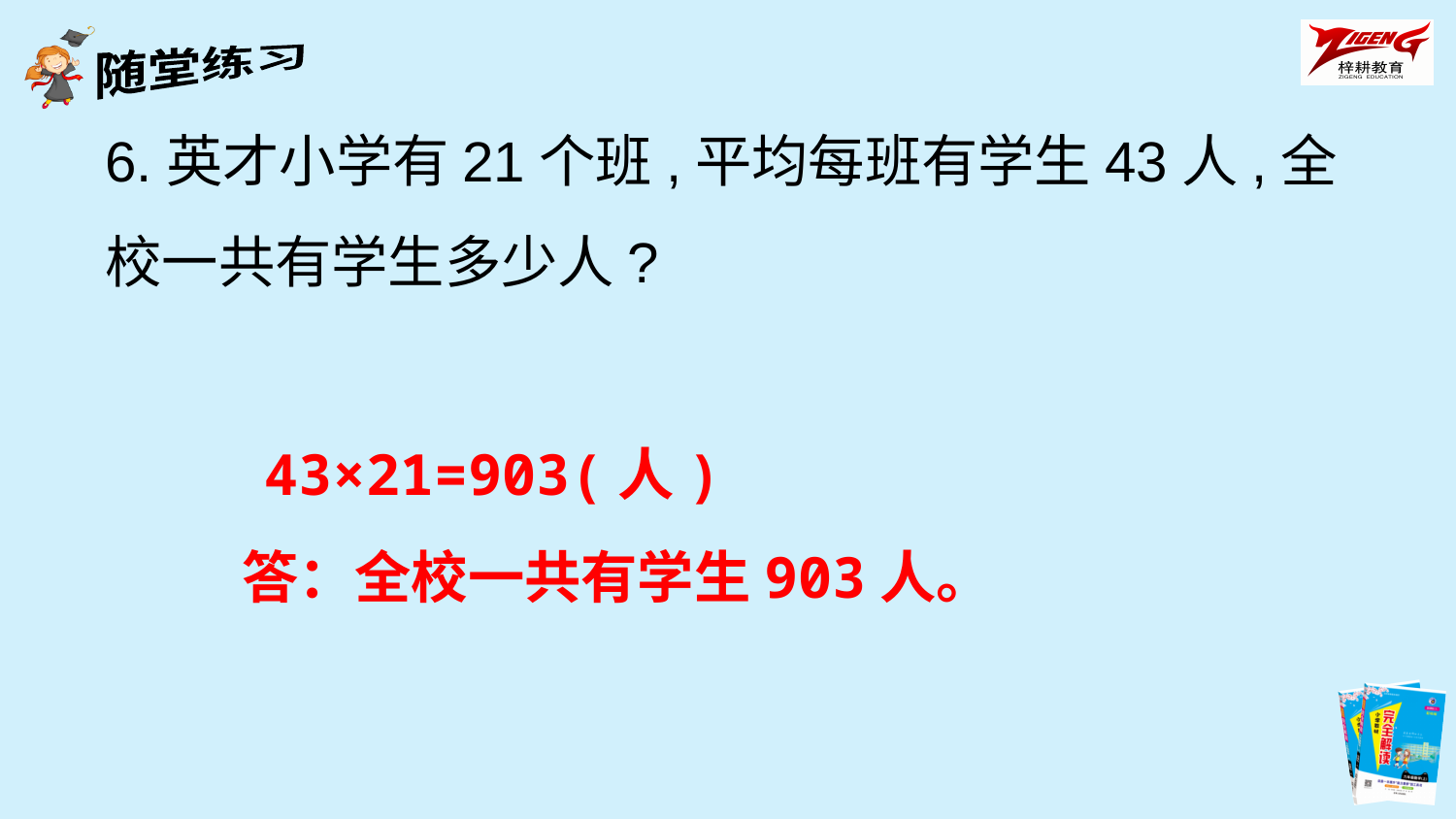

6.英才小学有21个班,平均每班有学生43人,全校一共有学生多少人?
43×21=903(人)
答：全校一共有学生903人。